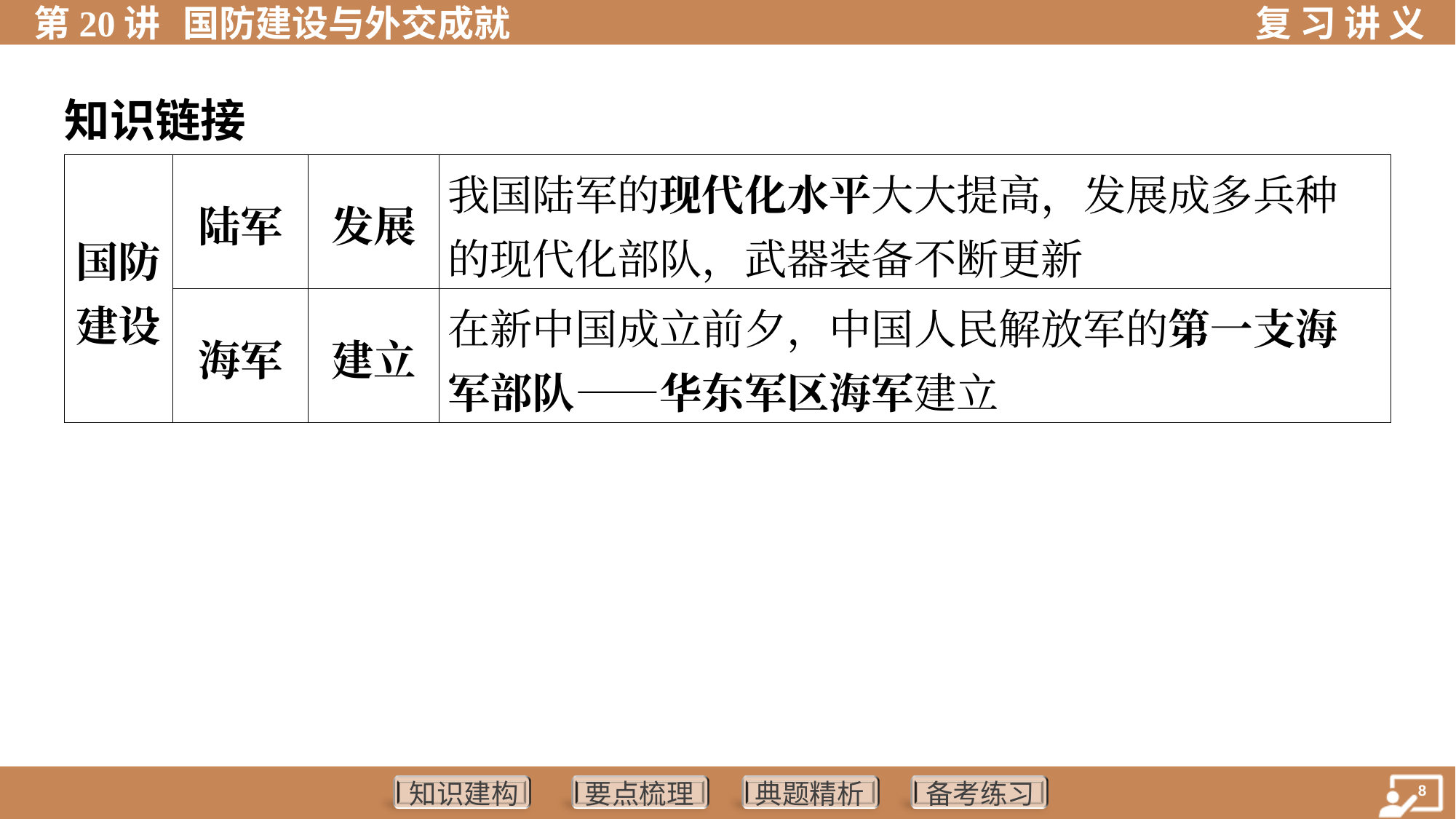

知识链接
| 国防 建设 | 陆军 | 发展 | 我国陆军的现代化水平大大提高，发展成多兵种 的现代化部队，武器装备不断更新 |  |  |
| --- | --- | --- | --- | --- | --- |
|  | 海军 | 建立 | 在新中国成立前夕，中国人民解放军的第一支海 军部队——华东军区海军建立 |  |  |